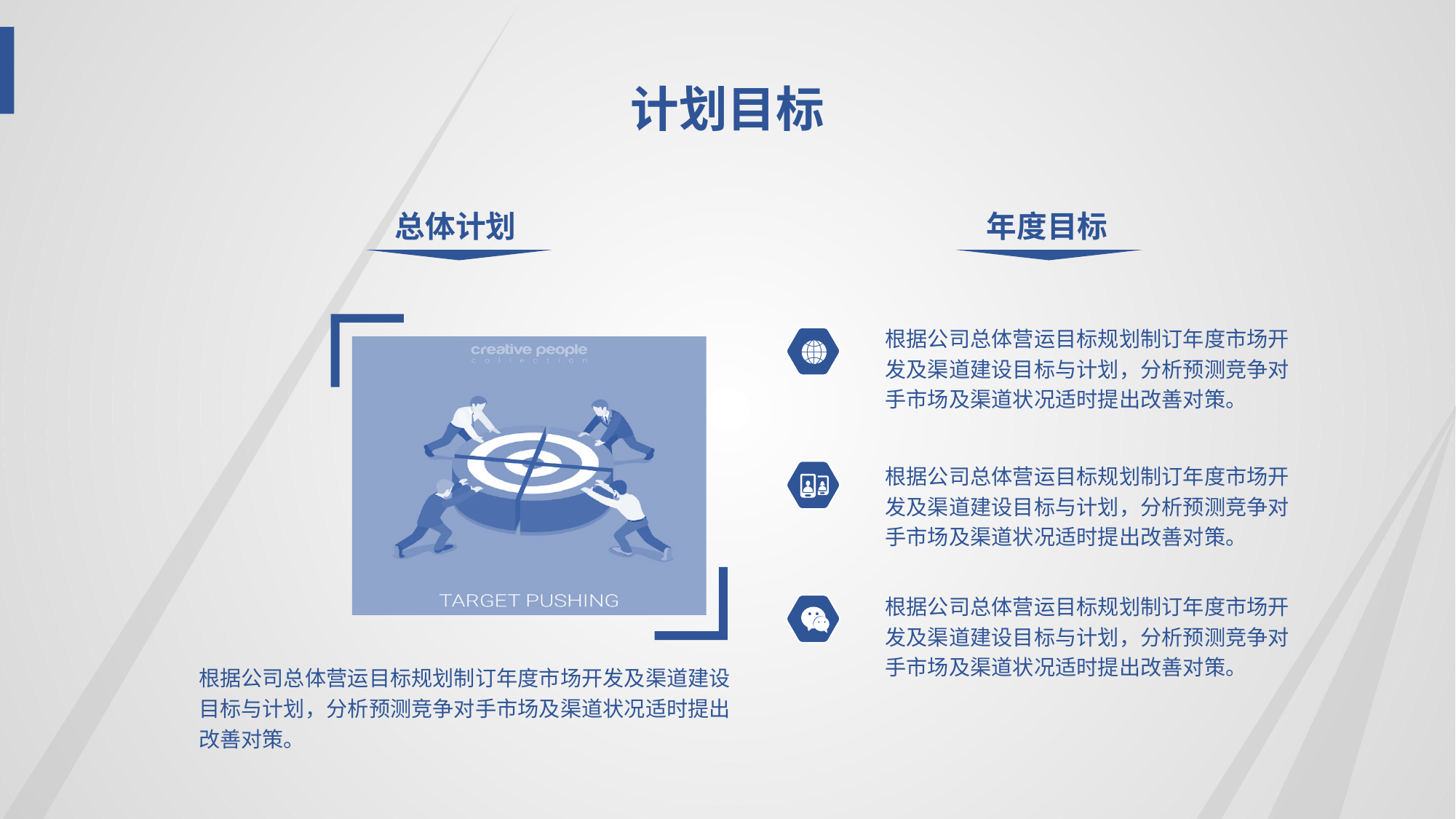

计划目标
总体计划
年度目标

根据公司总体营运目标规划制订年度市场开发及渠道建设目标与计划，分析预测竞争对手市场及渠道状况适时提出改善对策。

根据公司总体营运目标规划制订年度市场开发及渠道建设目标与计划，分析预测竞争对手市场及渠道状况适时提出改善对策。

根据公司总体营运目标规划制订年度市场开发及渠道建设目标与计划，分析预测竞争对手市场及渠道状况适时提出改善对策。

根据公司总体营运目标规划制订年度市场开发及渠道建设目标与计划，分析预测竞争对手市场及渠道状况适时提出改善对策。
.